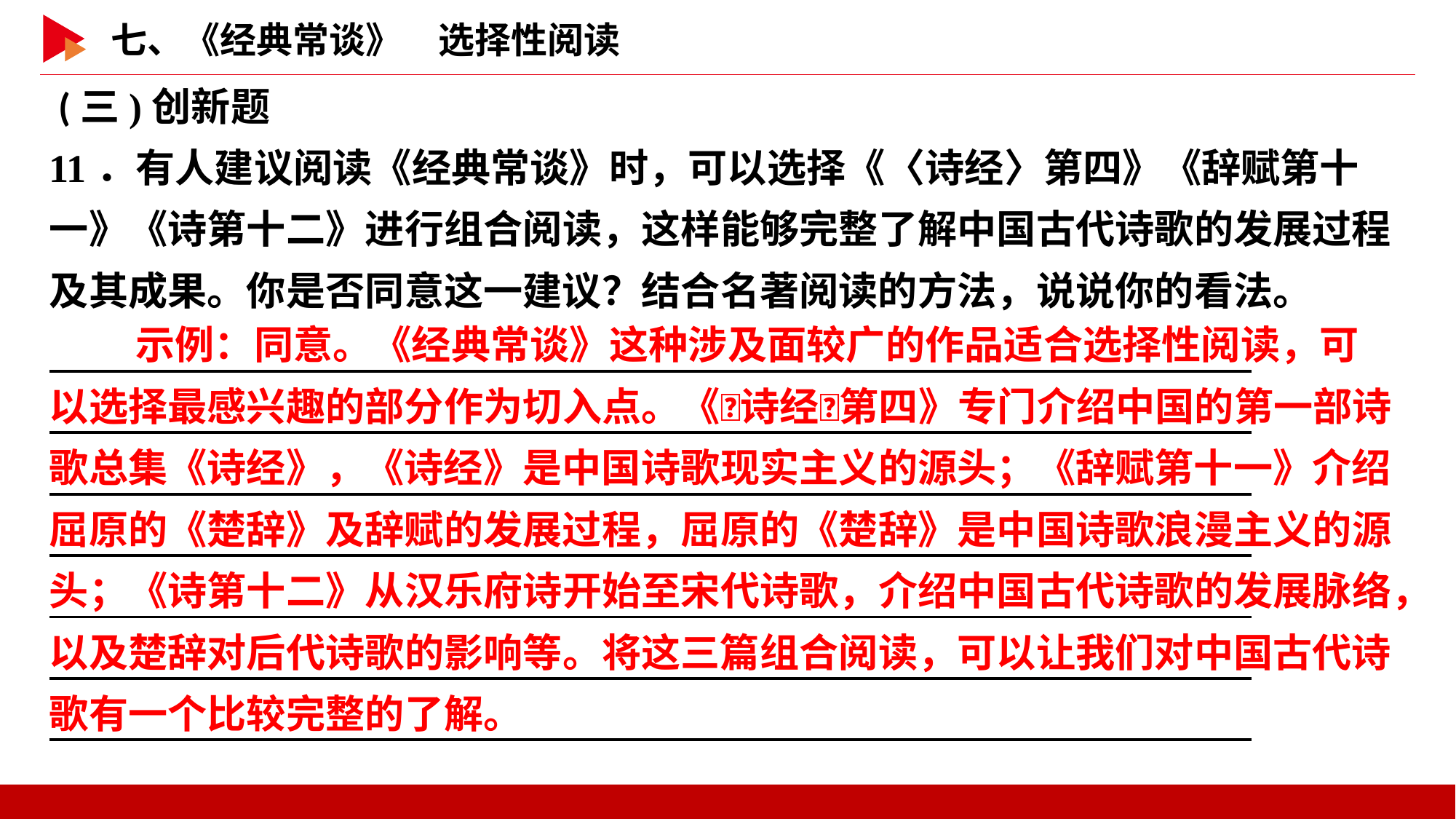

(三)创新题
11．有人建议阅读《经典常谈》时，可以选择《〈诗经〉第四》《辞赋第十一》《诗第十二》进行组合阅读，这样能够完整了解中国古代诗歌的发展过程及其成果。你是否同意这一建议？结合名著阅读的方法，说说你的看法。

示例：同意。《经典常谈》这种涉及面较广的作品适合选择性阅读，可以选择最感兴趣的部分作为切入点。《􀎮诗经􀎯第四》专门介绍中国的第一部诗歌总集《诗经》，《诗经》是中国诗歌现实主义的源头；《辞赋第十一》介绍屈原的《楚辞》及辞赋的发展过程，屈原的《楚辞》是中国诗歌浪漫主义的源头；《诗第十二》从汉乐府诗开始至宋代诗歌，介绍中国古代诗歌的发展脉络，以及楚辞对后代诗歌的影响等。将这三篇组合阅读，可以让我们对中国古代诗歌有一个比较完整的了解。